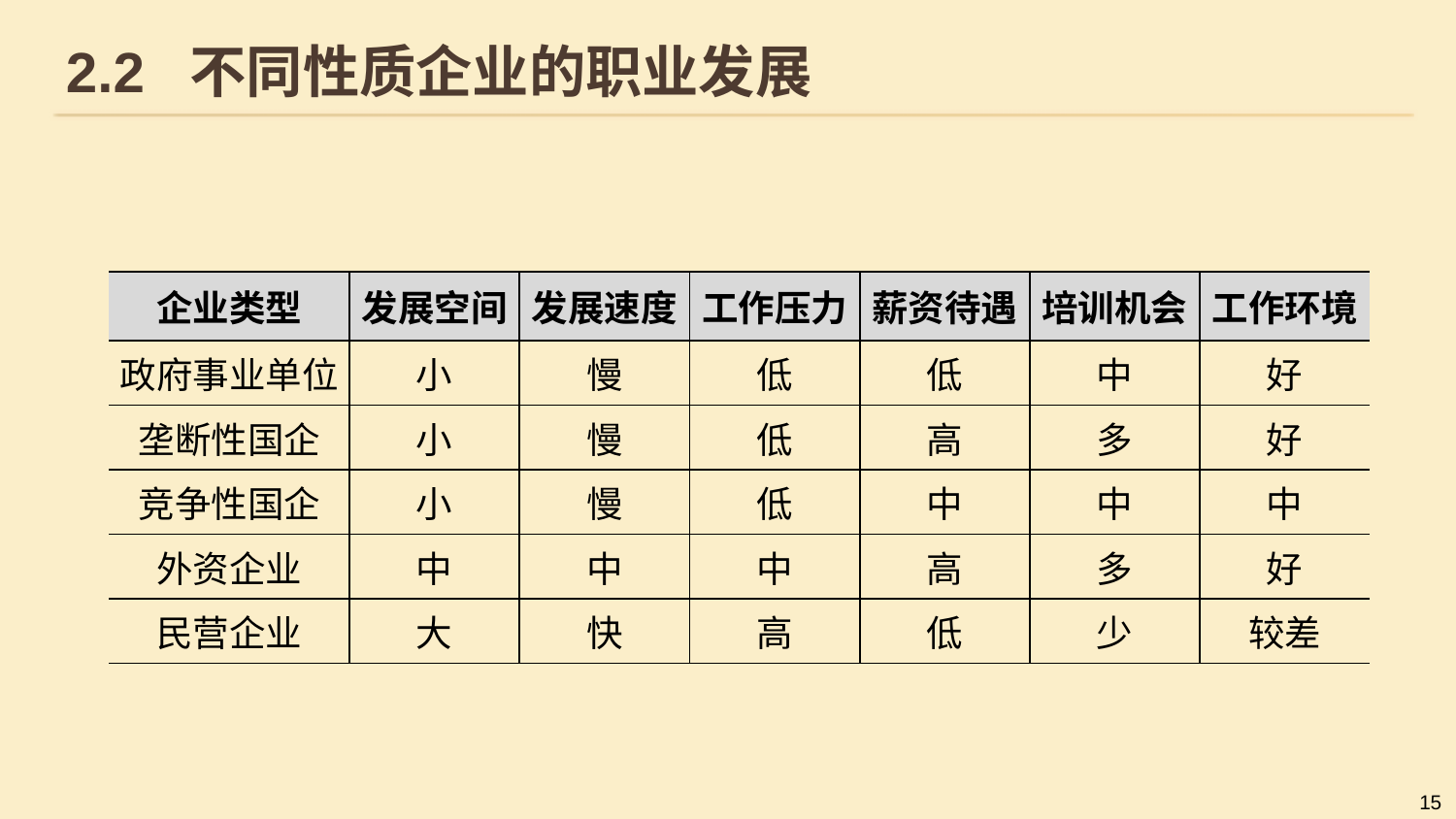

# 2.2  不同性质企业的职业发展
| 企业类型 | 发展空间 | 发展速度 | 工作压力 | 薪资待遇 | 培训机会 | 工作环境 |
| --- | --- | --- | --- | --- | --- | --- |
| 政府事业单位 | 小 | 慢 | 低 | 低 | 中 | 好 |
| 垄断性国企 | 小 | 慢 | 低 | 高 | 多 | 好 |
| 竞争性国企 | 小 | 慢 | 低 | 中 | 中 | 中 |
| 外资企业 | 中 | 中 | 中 | 高 | 多 | 好 |
| 民营企业 | 大 | 快 | 高 | 低 | 少 | 较差 |
15